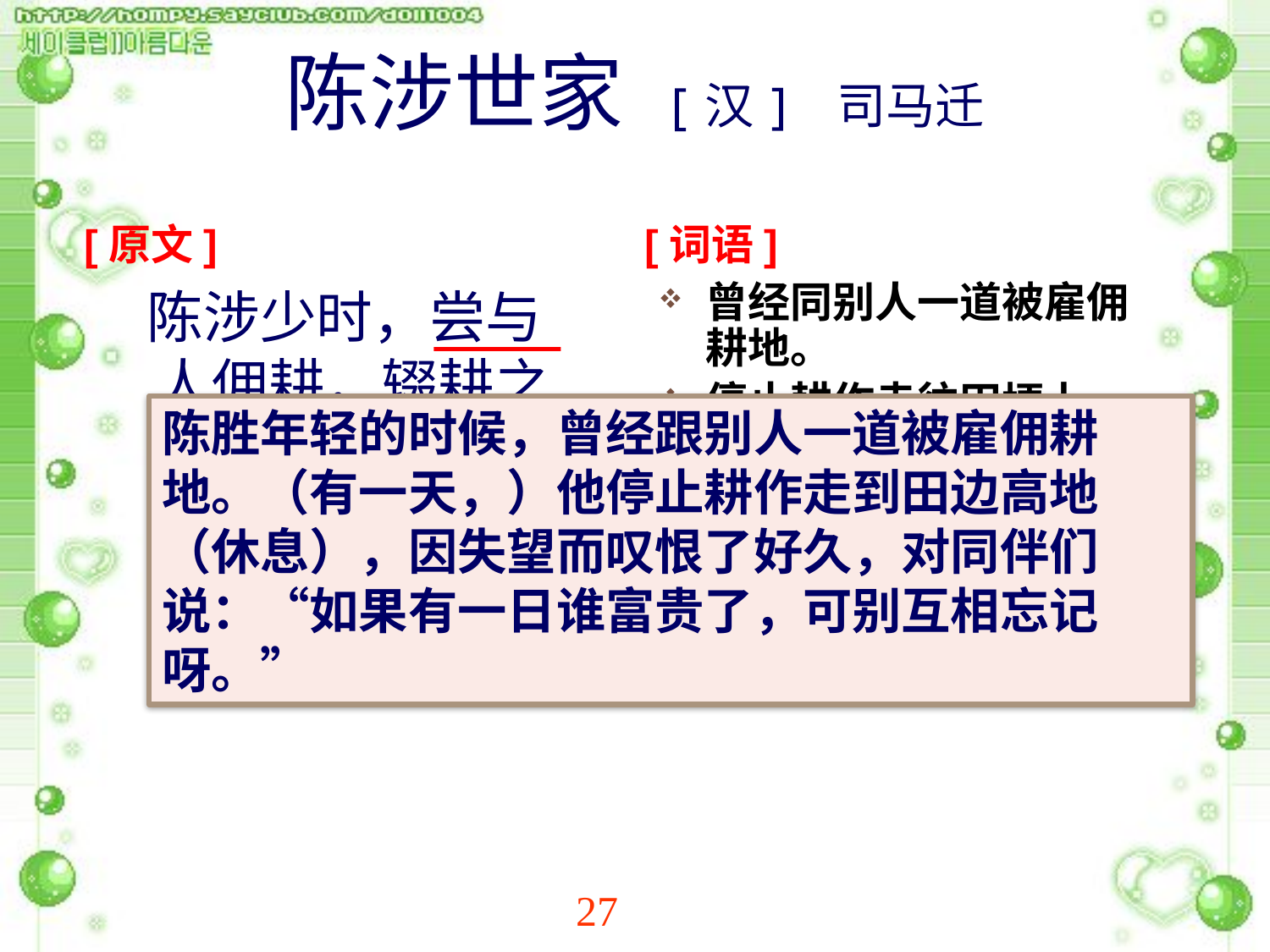

# 陈涉世家 [汉] 司马迁

[原文]
[词语]

  陈涉少时，尝与人佣耕，辍耕之垄上，怅恨久之，曰：“苟富贵，无相忘。”
曾经同别人一道被雇佣耕地。
停止耕作走往田埂上（休息）。【之】去、往。
因失望而叹恨了好久。怅，失望。
【苟】倘使

陈胜年轻的时候，曾经跟别人一道被雇佣耕地。（有一天，）他停止耕作走到田边高地（休息），因失望而叹恨了好久，对同伴们说：“如果有一日谁富贵了，可别互相忘记呀。”

●
27